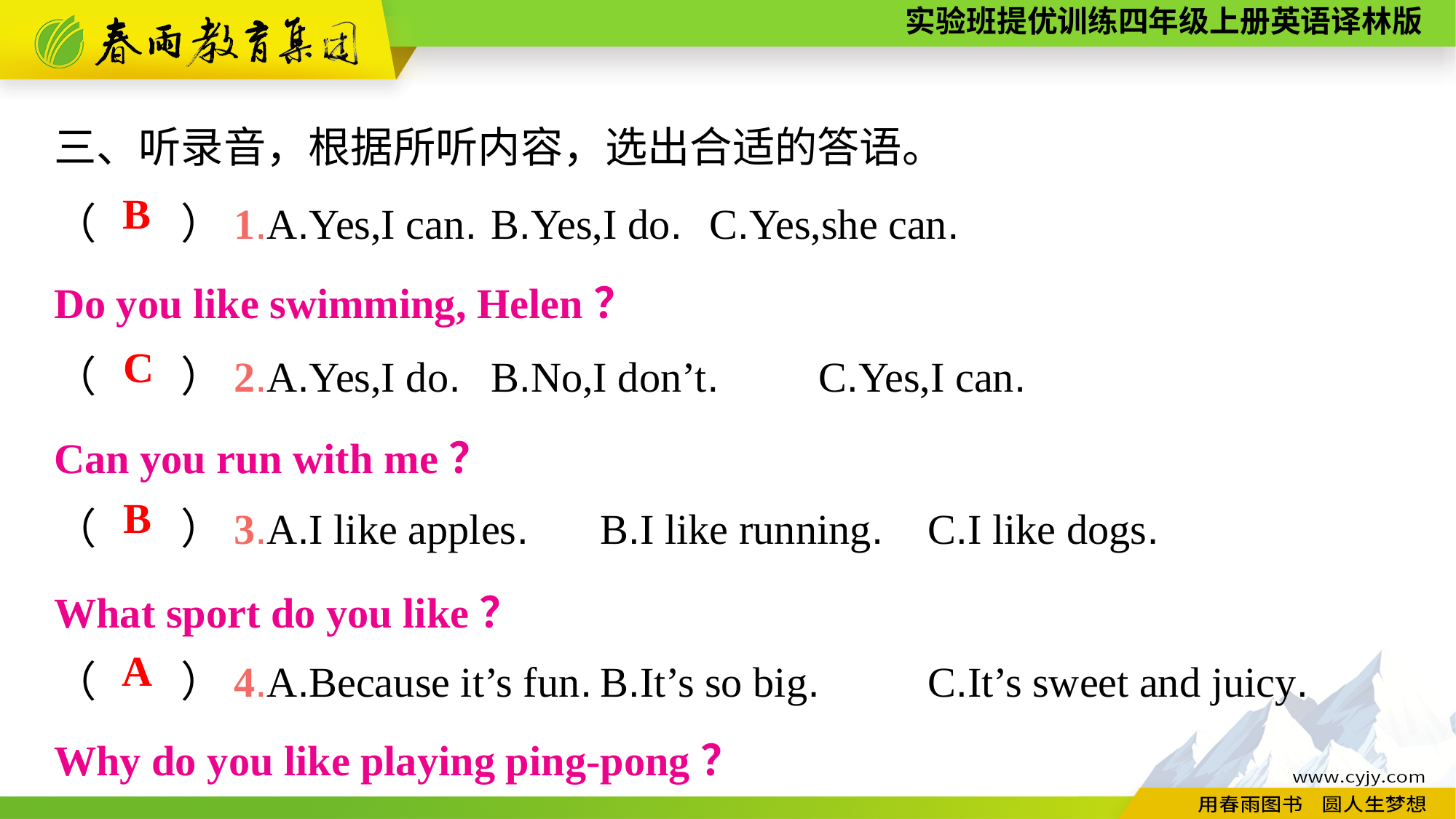

三、听录音，根据所听内容，选出合适的答语。
（　　）1.A.Yes,I can.	B.Yes,I do.	C.Yes,she can.

（　　）2.A.Yes,I do.	B.No,I don’t.	C.Yes,I can.

（　　）3.A.I like apples.	B.I like running.	C.I like dogs.

（　　）4.A.Because it’s fun.	B.It’s so big.	C.It’s sweet and juicy.
B
Do you like swimming, Helen？
C
Can you run with me？
B
What sport do you like？
A
Why do you like playing ping-pong？